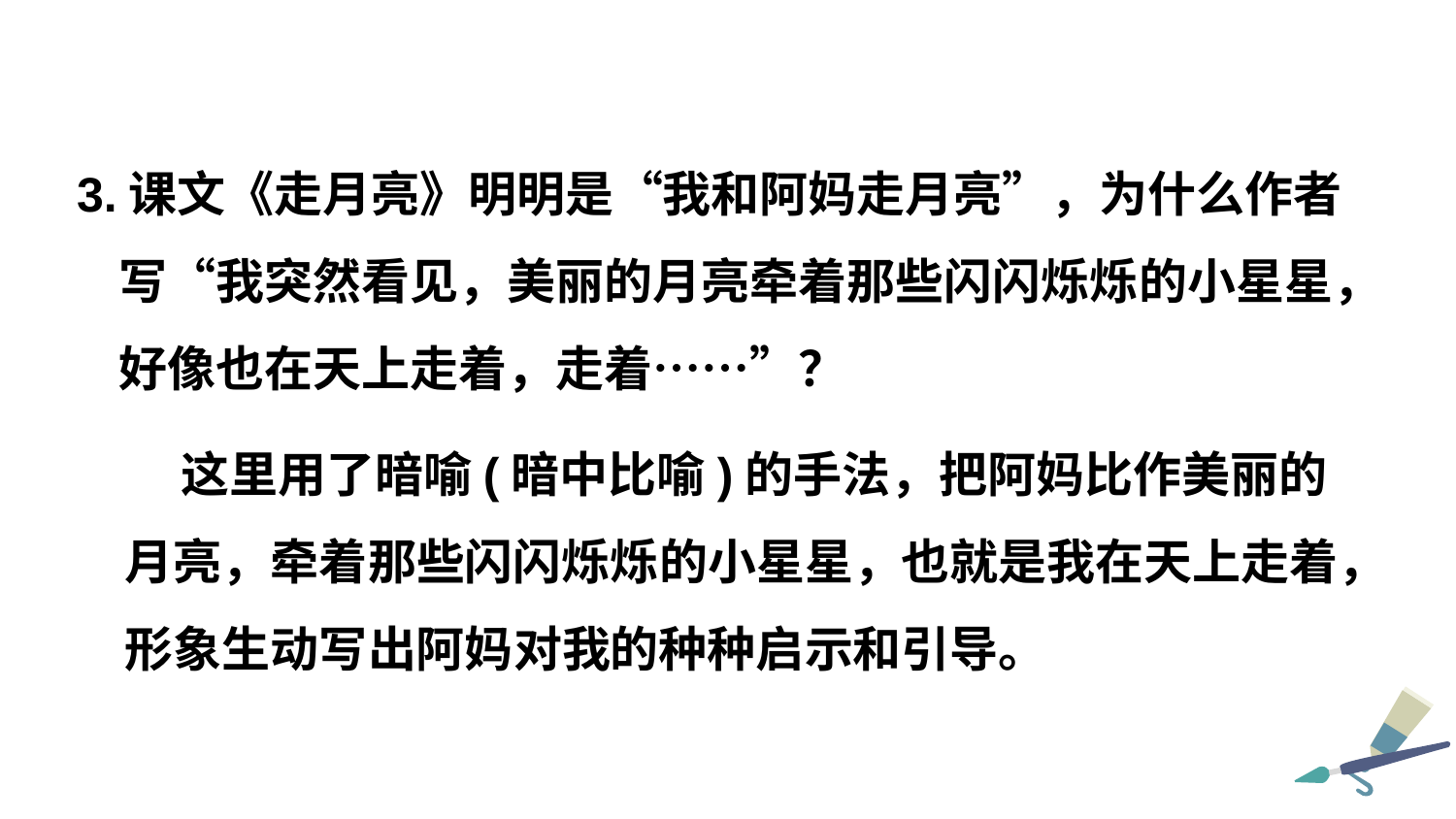

3.课文《走月亮》明明是“我和阿妈走月亮”，为什么作者写“我突然看见，美丽的月亮牵着那些闪闪烁烁的小星星，好像也在天上走着，走着……”？
    这里用了暗喻(暗中比喻)的手法，把阿妈比作美丽的月亮，牵着那些闪闪烁烁的小星星，也就是我在天上走着，形象生动写出阿妈对我的种种启示和引导。